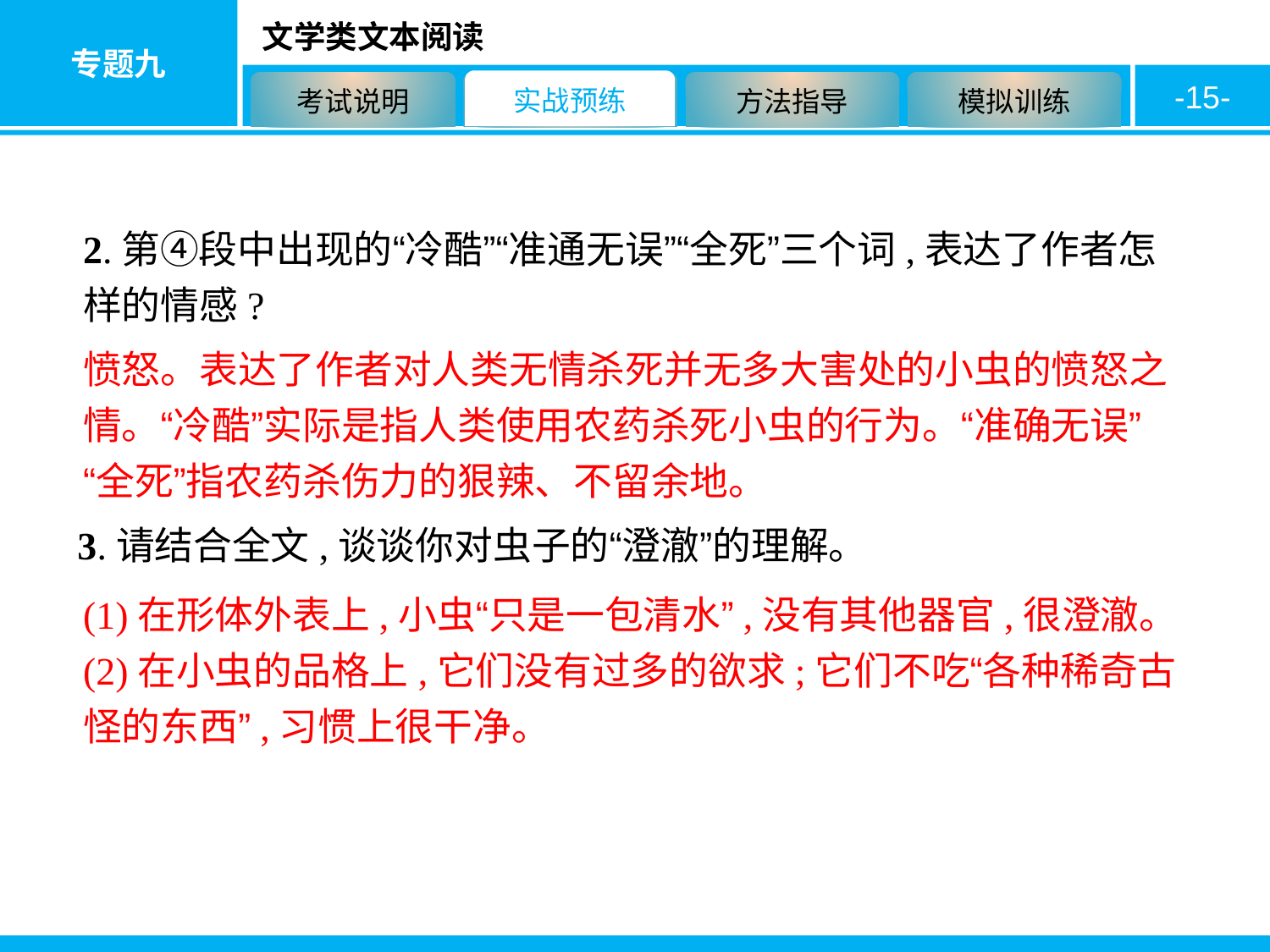

-15-
2.第④段中出现的“冷酷”“准通无误”“全死”三个词,表达了作者怎样的情感?
愤怒。表达了作者对人类无情杀死并无多大害处的小虫的愤怒之情。“冷酷”实际是指人类使用农药杀死小虫的行为。“准确无误”“全死”指农药杀伤力的狠辣、不留余地。
3.请结合全文,谈谈你对虫子的“澄澈”的理解。
(1)在形体外表上,小虫“只是一包清水”,没有其他器官,很澄澈。(2)在小虫的品格上,它们没有过多的欲求;它们不吃“各种稀奇古怪的东西”,习惯上很干净。